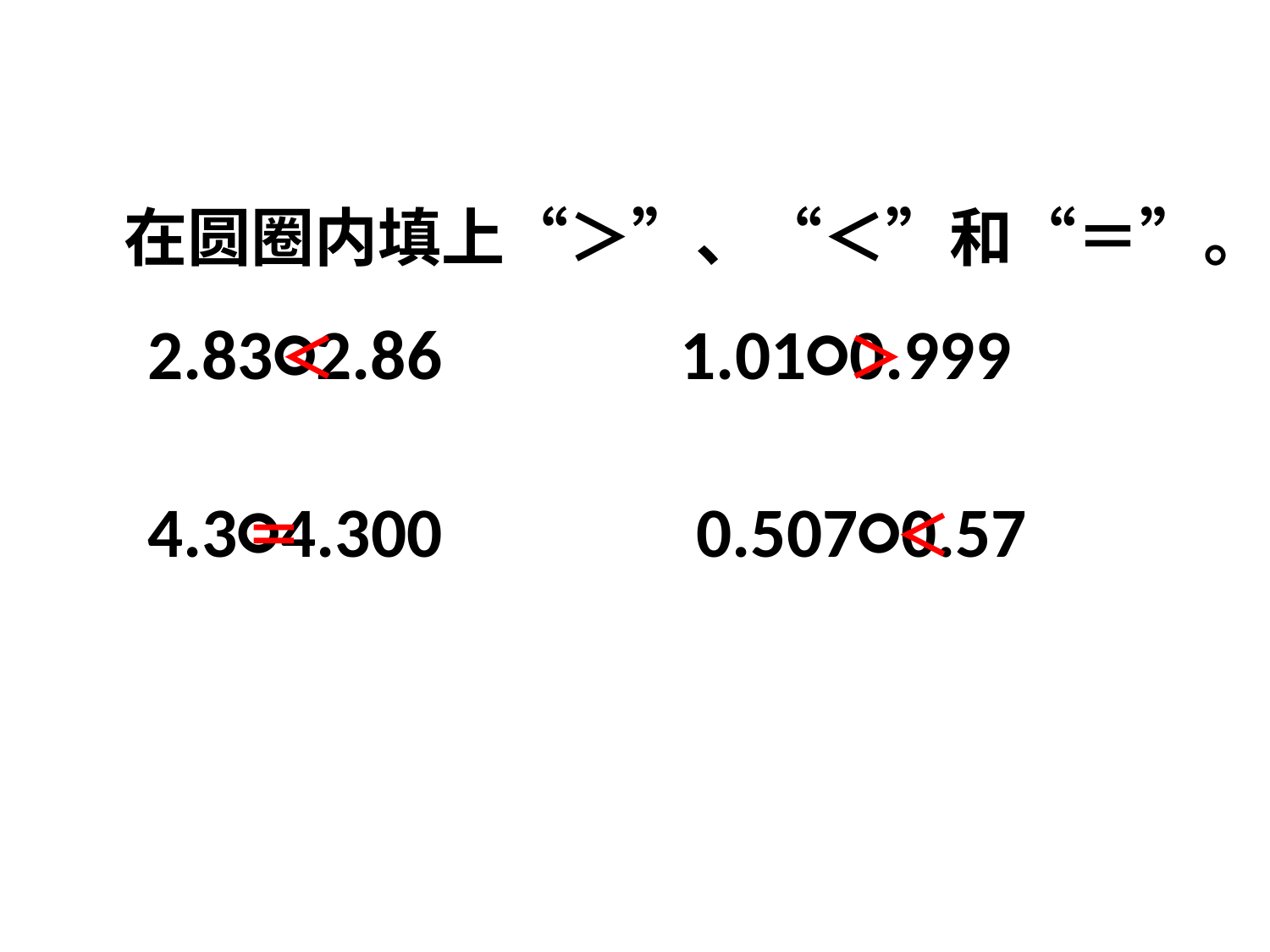

# 在圆圈内填上“＞”、“＜”和“＝”。
2.83○2.86               1.01○0.999

4.3○4.300                0.507○0.57
＜
＞
＝
＜